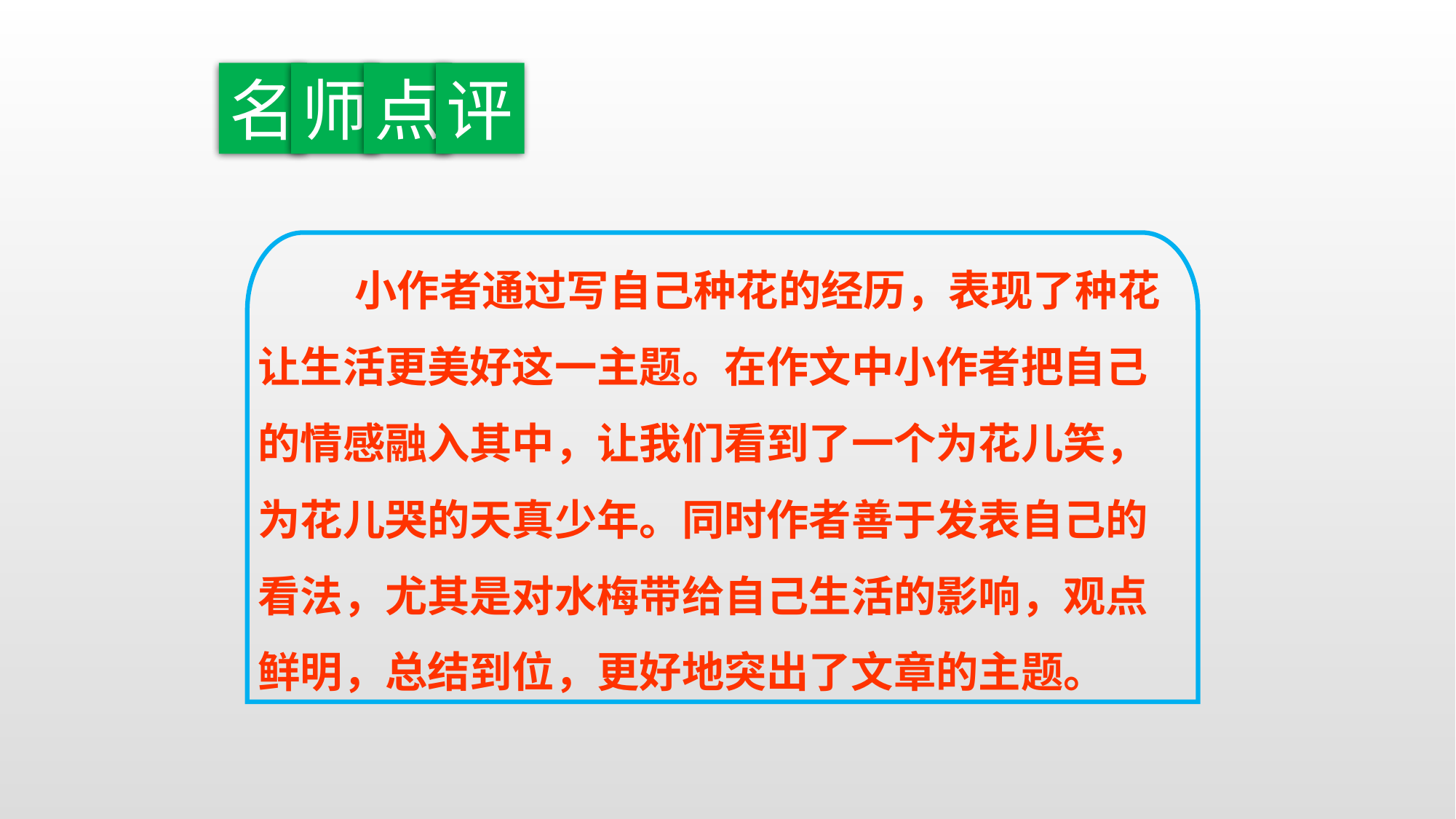

名
师
点
评
         小作者通过写自己种花的经历，表现了种花让生活更美好这一主题。在作文中小作者把自己的情感融入其中，让我们看到了一个为花儿笑，为花儿哭的天真少年。同时作者善于发表自己的看法，尤其是对水梅带给自己生活的影响，观点鲜明，总结到位，更好地突出了文章的主题。